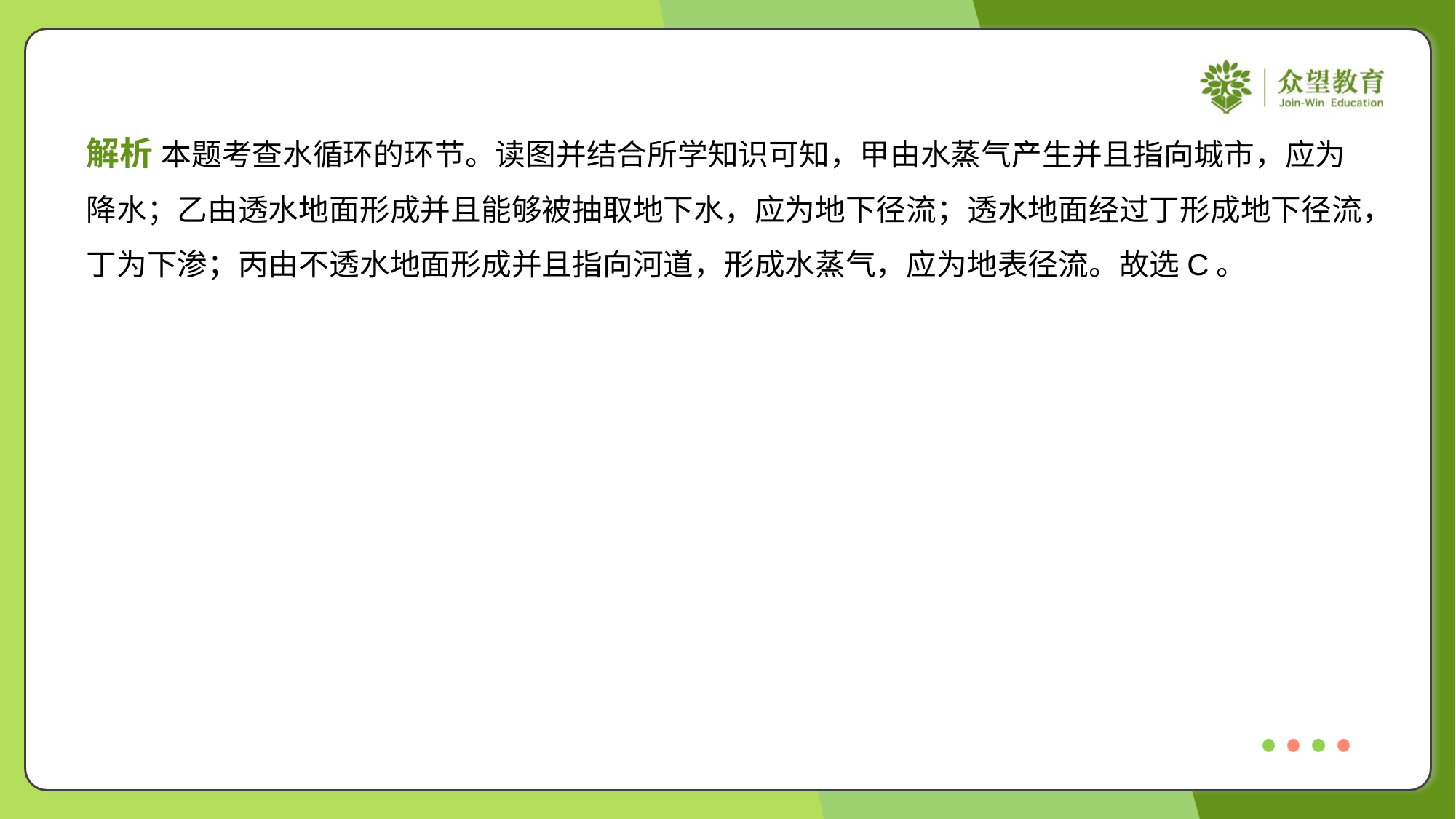

解析 本题考查水循环的环节。读图并结合所学知识可知，甲由水蒸气产生并且指向城市，应为
降水；乙由透水地面形成并且能够被抽取地下水，应为地下径流；透水地面经过丁形成地下径流，
丁为下渗；丙由不透水地面形成并且指向河道，形成水蒸气，应为地表径流。故选C。